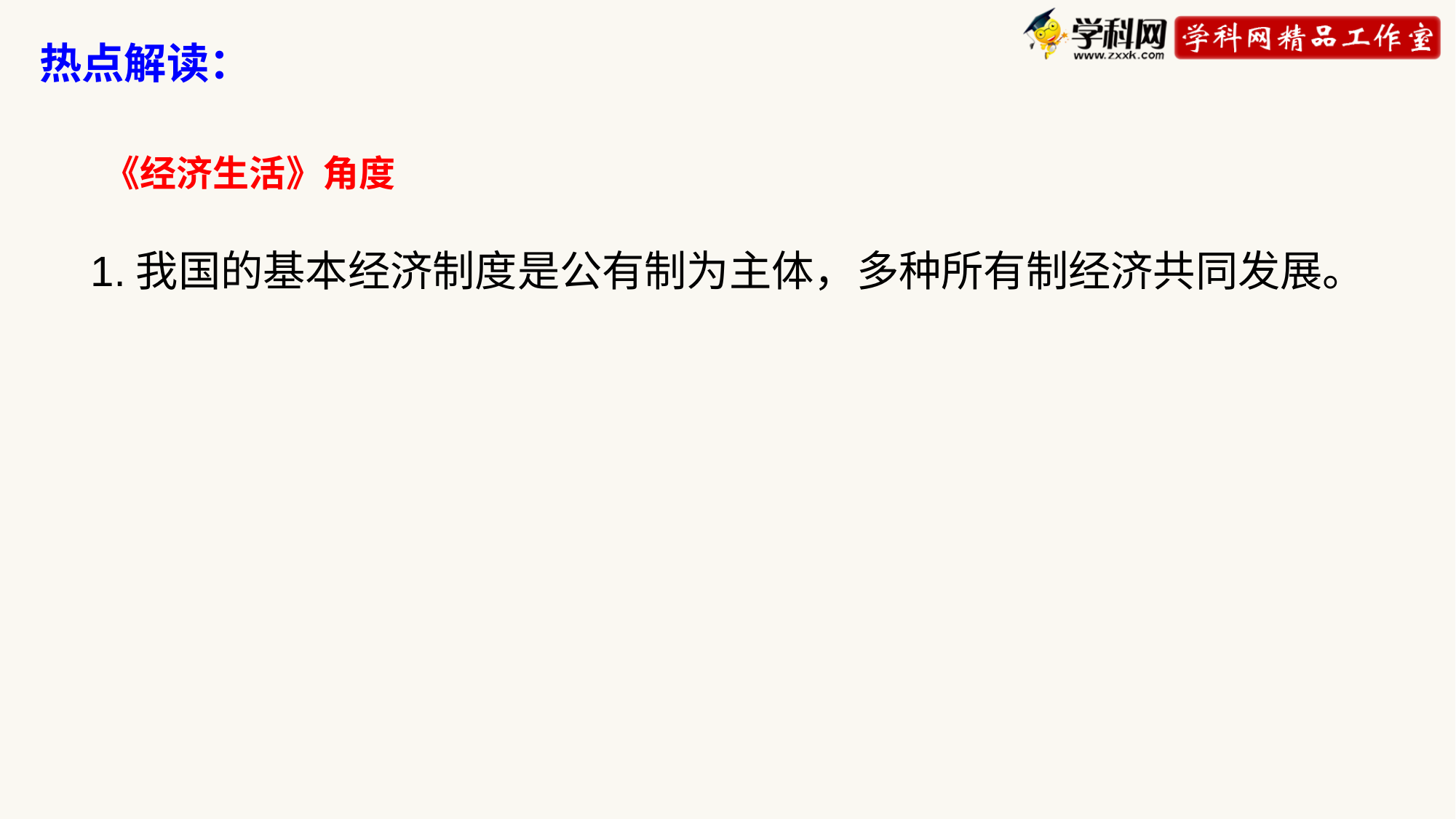

热点解读：
《经济生活》角度
1.我国的基本经济制度是公有制为主体，多种所有制经济共同发展。